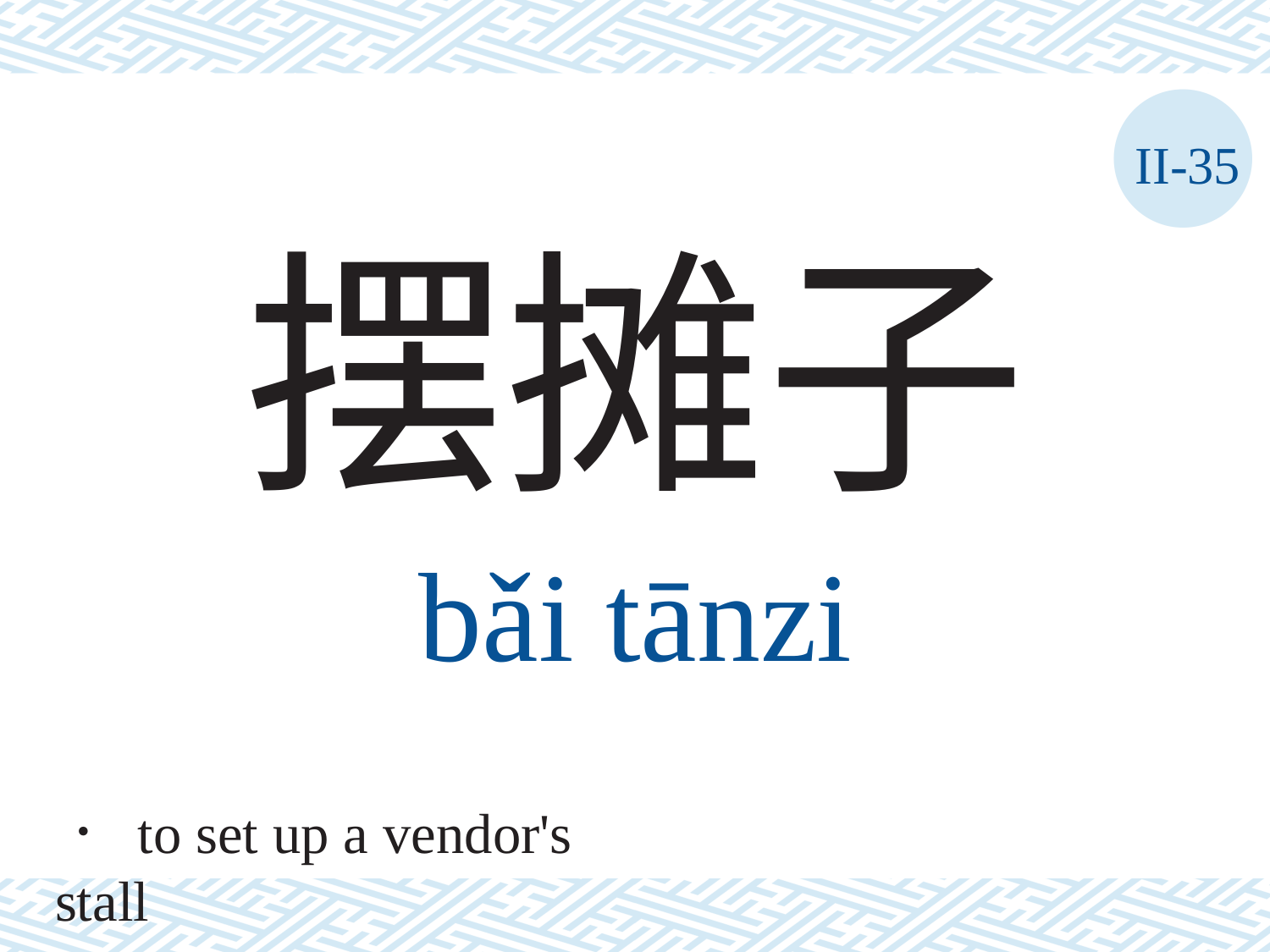

II-35
摆摊子
bǎi	tānzi
． to set up a vendor's stall